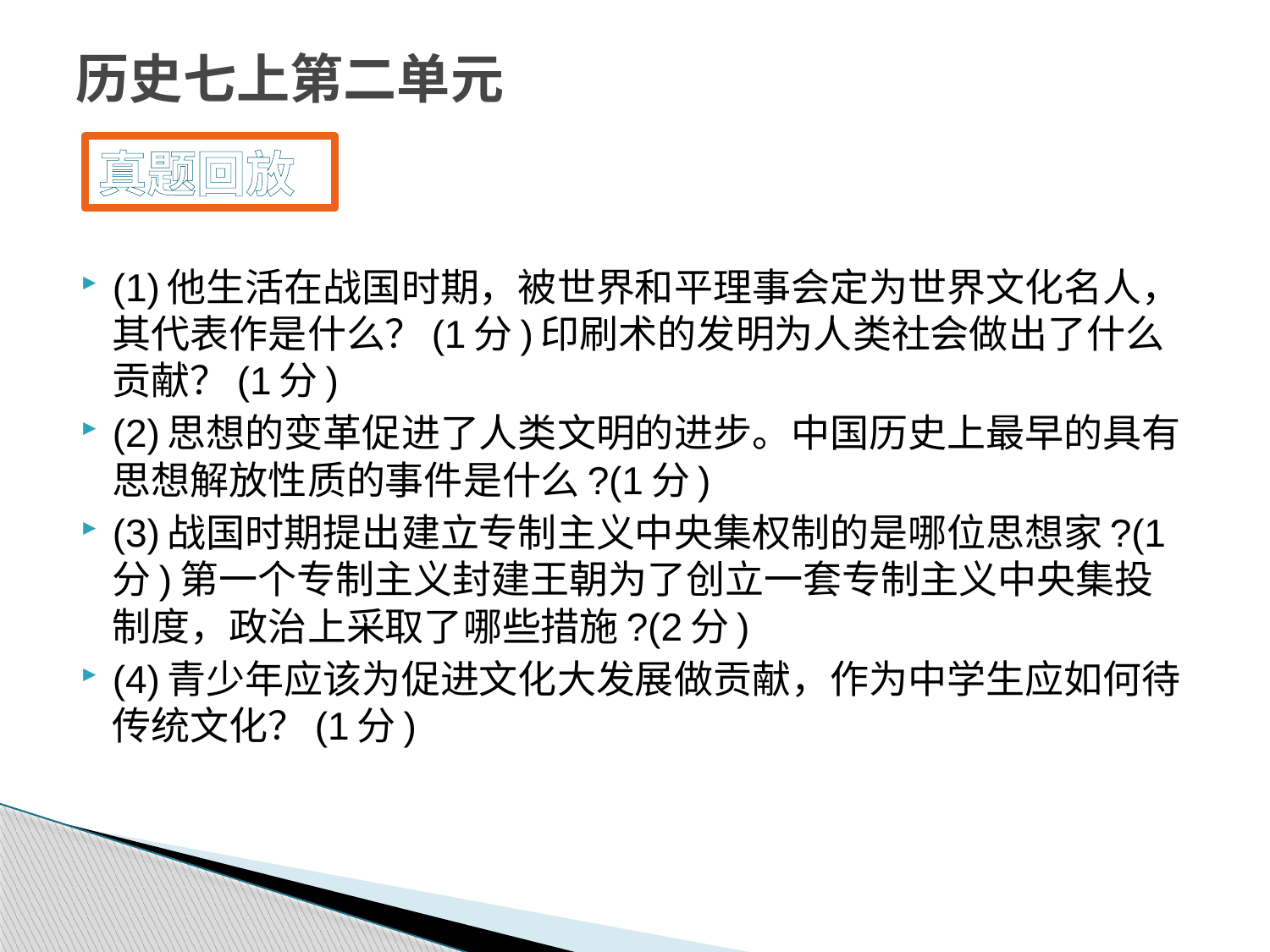

# 历史七上第二单元
真题回放
(1)他生活在战国时期，被世界和平理事会定为世界文化名人，其代表作是什么？(1分)印刷术的发明为人类社会做出了什么贡献？(1分)
(2)思想的变革促进了人类文明的进步。中国历史上最早的具有思想解放性质的事件是什么?(1分)
(3)战国时期提出建立专制主义中央集权制的是哪位思想家?(1分)第一个专制主义封建王朝为了创立一套专制主义中央集投制度，政治上采取了哪些措施?(2分)
(4)青少年应该为促进文化大发展做贡献，作为中学生应如何待传统文化？(1分)